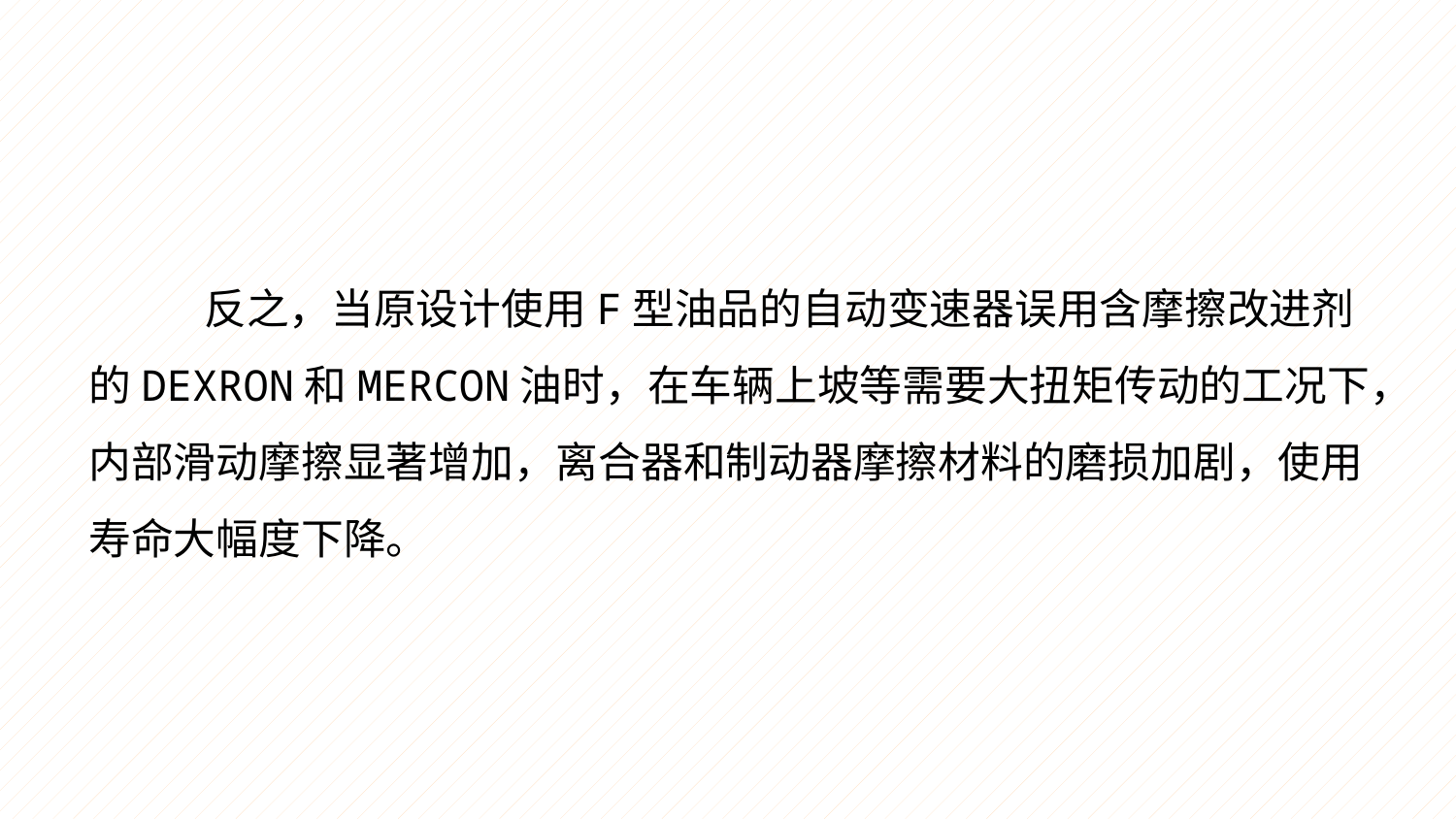

反之，当原设计使用F型油品的自动变速器误用含摩擦改进剂的DEXRON和MERCON油时，在车辆上坡等需要大扭矩传动的工况下，内部滑动摩擦显著增加，离合器和制动器摩擦材料的磨损加剧，使用寿命大幅度下降。